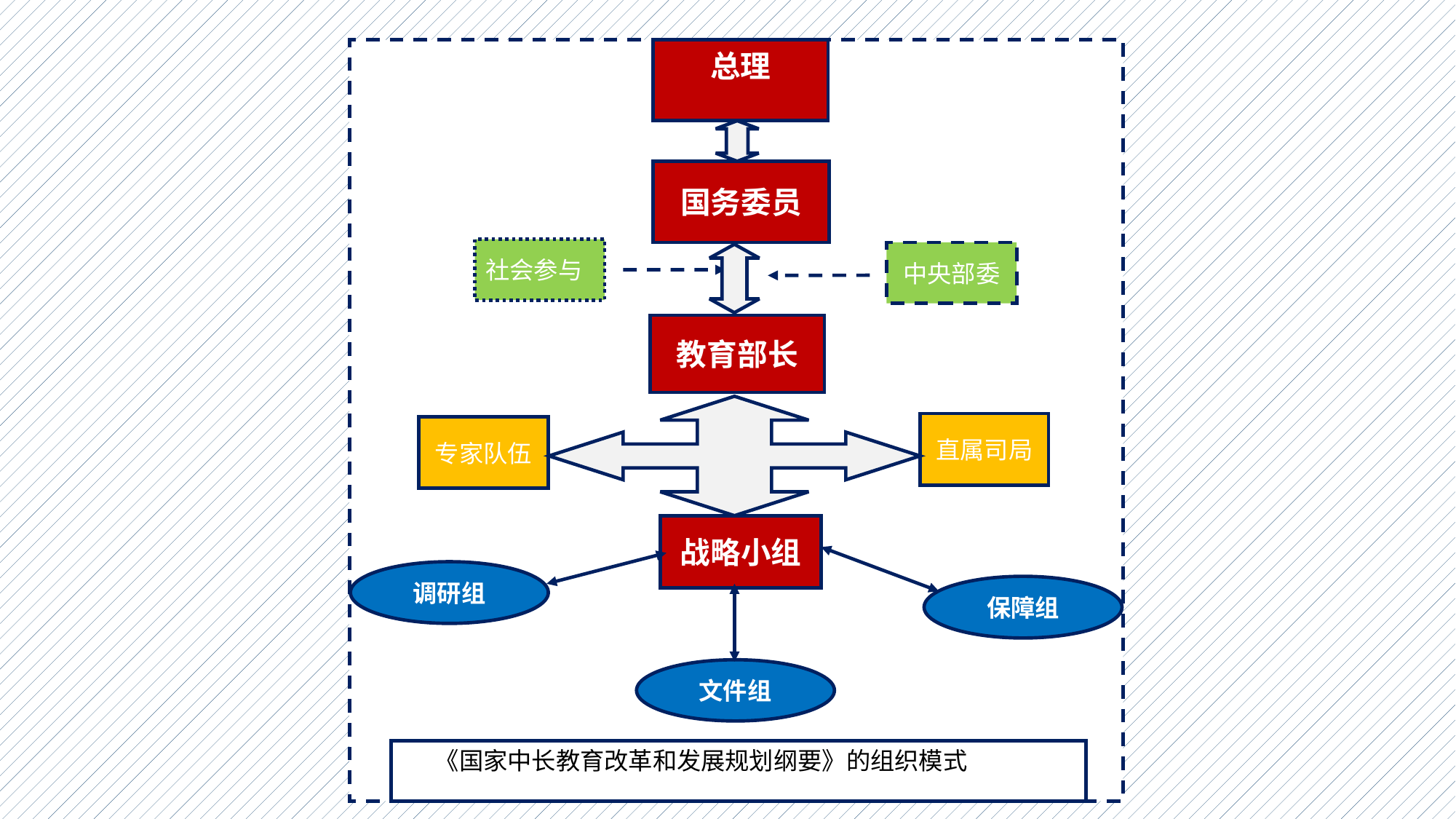

总理

国务委员
社会参与
中央部委

教育部长

直属司局
专家队伍
战略小组

调研组
保障组

文件组
     《国家中长教育改革和发展规划纲要》的组织模式